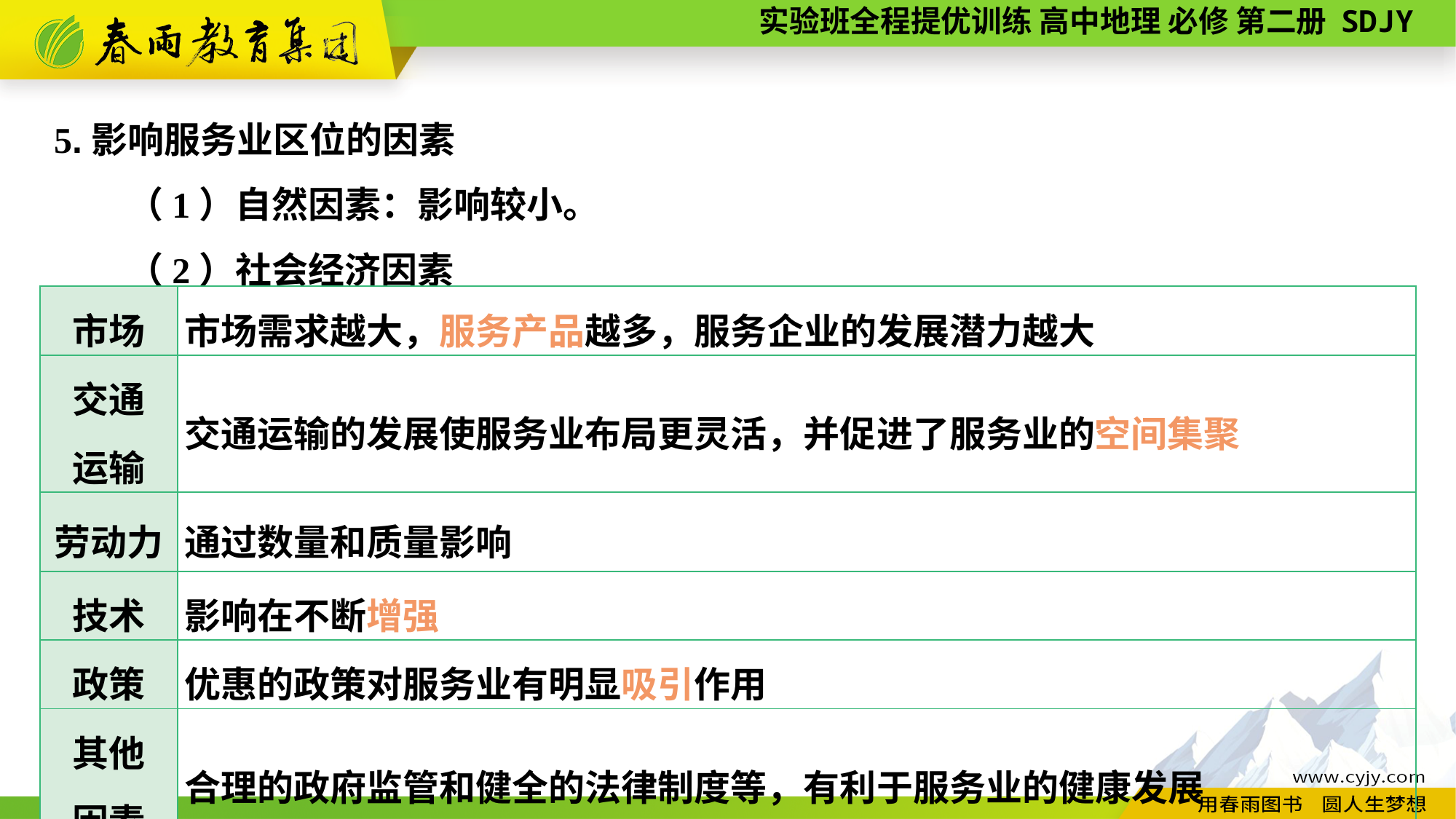

5.影响服务业区位的因素
　　（1）自然因素：影响较小。
　　（2）社会经济因素
| 市场 | 市场需求越大，服务产品越多，服务企业的发展潜力越大 |
| --- | --- |
| 交通 运输 | 交通运输的发展使服务业布局更灵活，并促进了服务业的空间集聚 |
| 劳动力 | 通过数量和质量影响 |
| 技术 | 影响在不断增强 |
| 政策 | 优惠的政策对服务业有明显吸引作用 |
| 其他 因素 | 合理的政府监管和健全的法律制度等，有利于服务业的健康发展 |